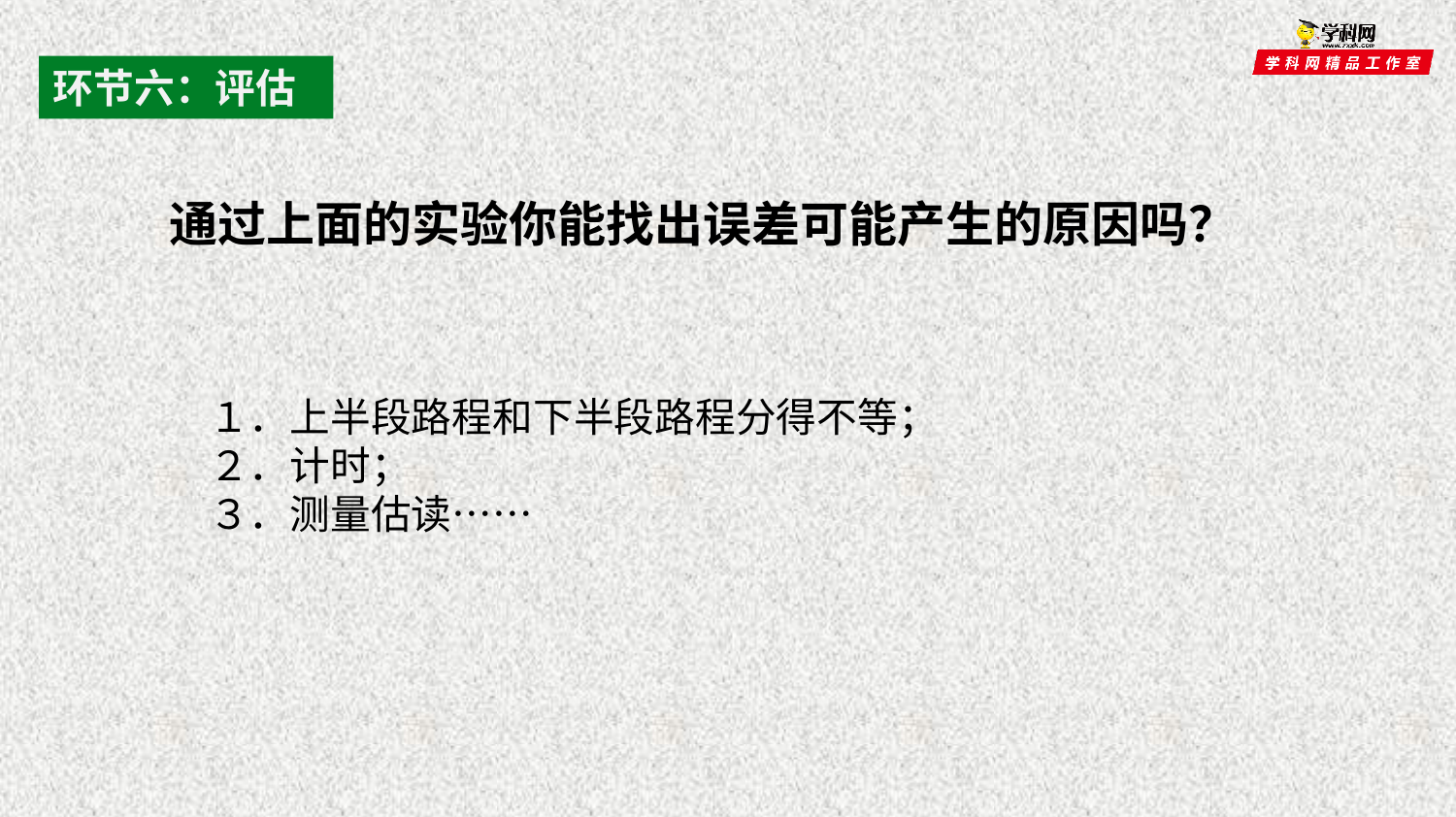

环节六：评估
通过上面的实验你能找出误差可能产生的原因吗？
１．上半段路程和下半段路程分得不等；
２．计时；
３．测量估读……